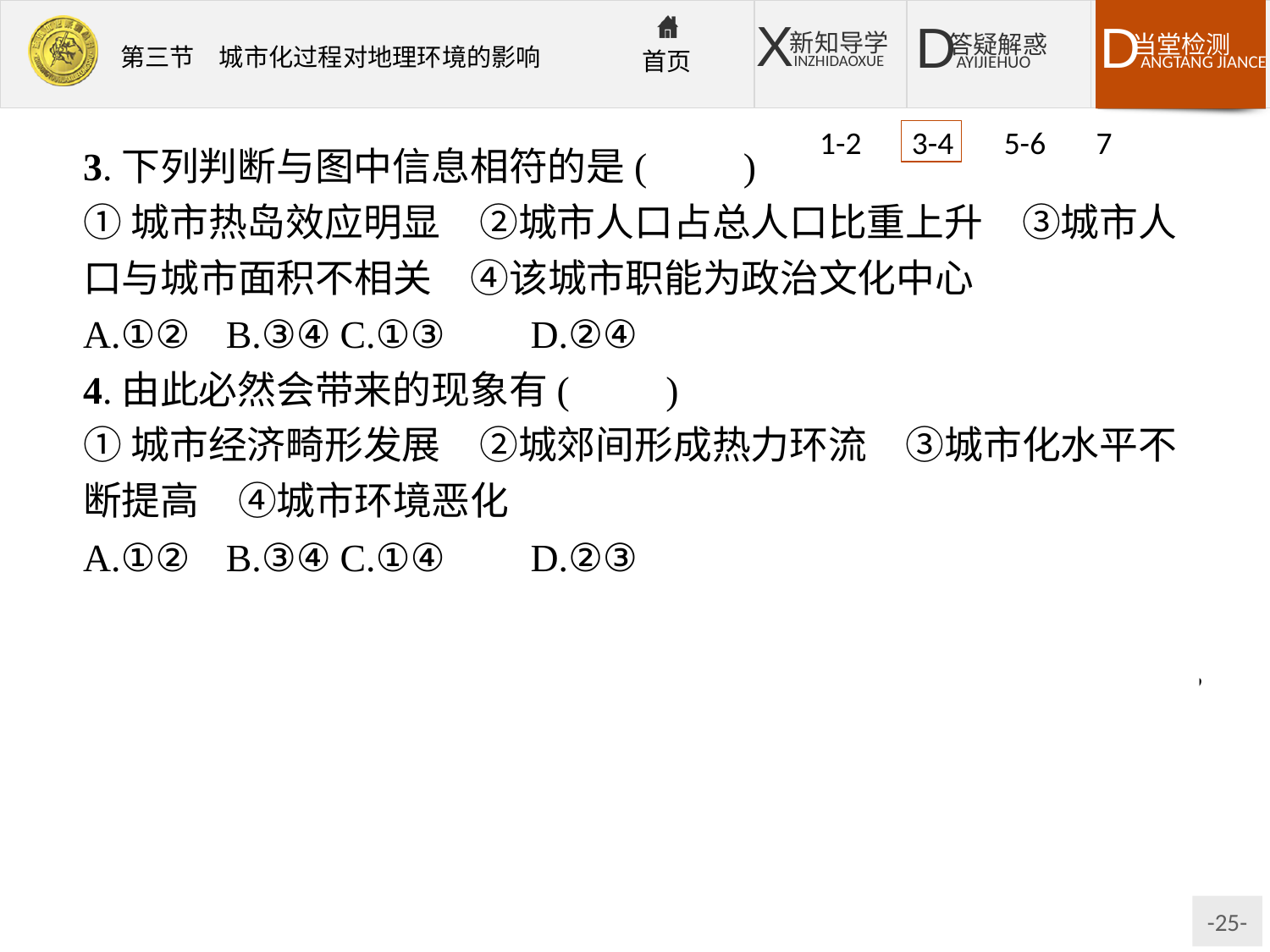

1-2       3-4       5-6       7

3.下列判断与图中信息相符的是(　　)
①城市热岛效应明显　②城市人口占总人口比重上升　③城市人口与城市面积不相关　④该城市职能为政治文化中心
A.①②	B.③④	C.①③	D.②④
4.由此必然会带来的现象有(　　)
①城市经济畸形发展　②城郊间形成热力环流　③城市化水平不断提高　④城市环境恶化
A.①②	B.③④	C.①④	D.②③
解析本组题以城市温度与建成区面积、城市人口变化关系图为背景,综合考查城市化的特征及热岛效应等知识。第3题,由图可知,城市面积越大,人口越多,城市气温越高,城市人口越多,反映了城市热岛效应越明显。第4题,由图示无法判断出城市经济畸形发展和城市环境恶化等现象。
答案3.A　4.D